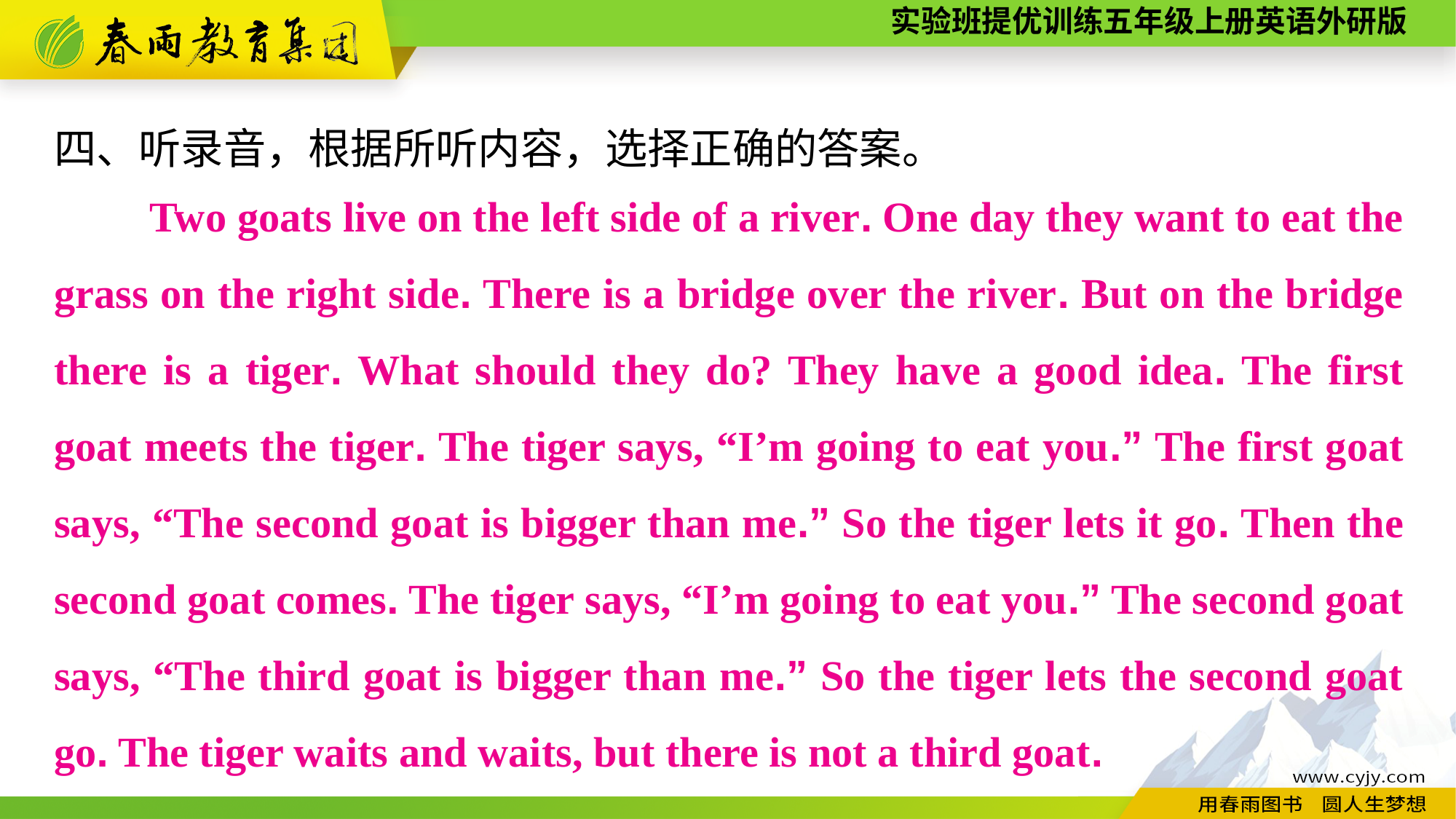

四、听录音，根据所听内容，选择正确的答案。
　　Two goats live on the left side of a river. One day they want to eat the grass on the right side. There is a bridge over the river. But on the bridge there is a tiger. What should they do? They have a good idea. The first goat meets the tiger. The tiger says, “I’m going to eat you.” The first goat says, “The second goat is bigger than me.” So the tiger lets it go. Then the second goat comes. The tiger says, “I’m going to eat you.” The second goat says, “The third goat is bigger than me.” So the tiger lets the second goat go. The tiger waits and waits, but there is not a third goat.